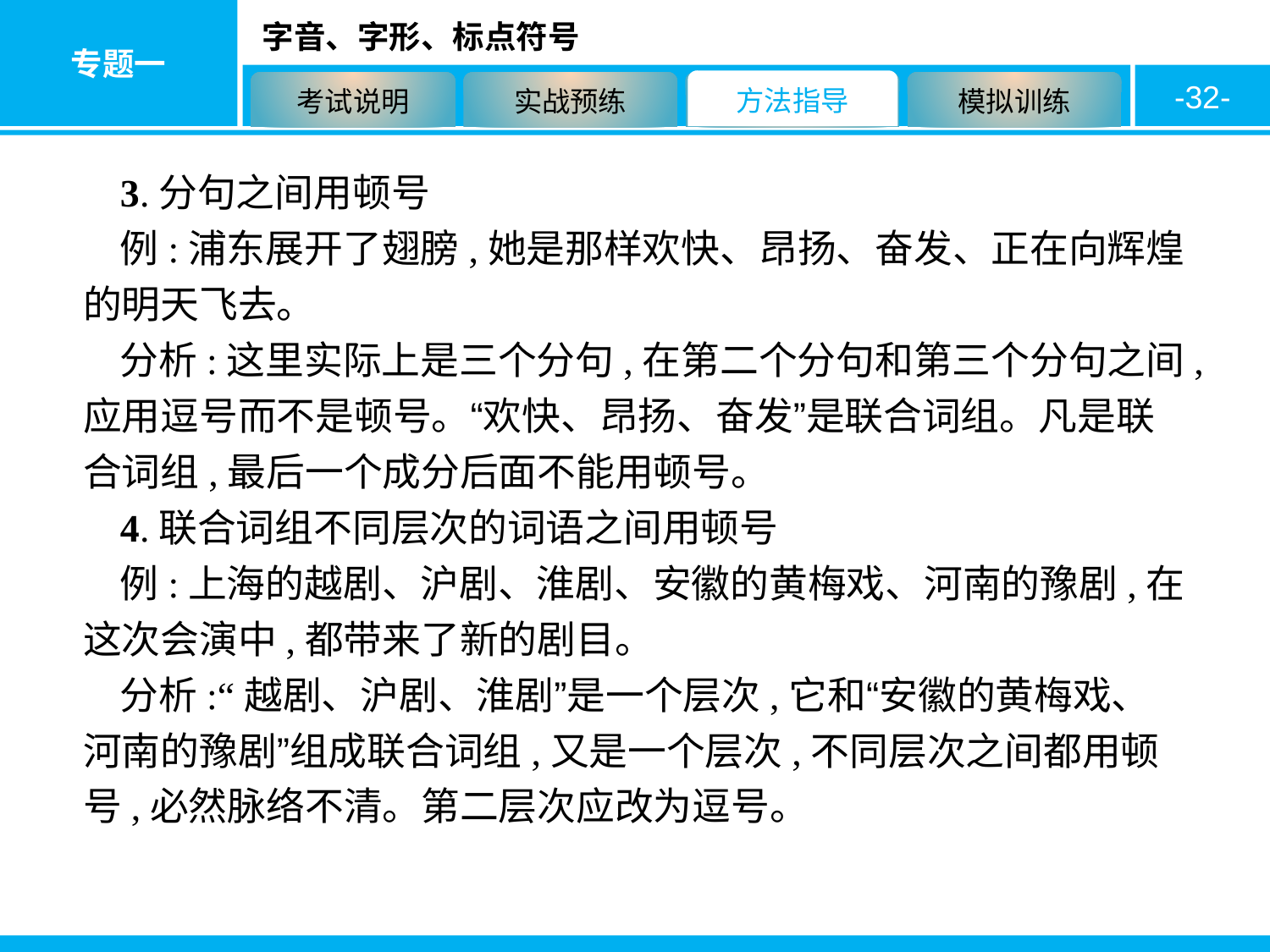

-32-
3.分句之间用顿号
例:浦东展开了翅膀,她是那样欢快、昂扬、奋发、正在向辉煌的明天飞去。
分析:这里实际上是三个分句,在第二个分句和第三个分句之间,应用逗号而不是顿号。“欢快、昂扬、奋发”是联合词组。凡是联合词组,最后一个成分后面不能用顿号。
4.联合词组不同层次的词语之间用顿号
例:上海的越剧、沪剧、淮剧、安徽的黄梅戏、河南的豫剧,在这次会演中,都带来了新的剧目。
分析:“越剧、沪剧、淮剧”是一个层次,它和“安徽的黄梅戏、河南的豫剧”组成联合词组,又是一个层次,不同层次之间都用顿号,必然脉络不清。第二层次应改为逗号。